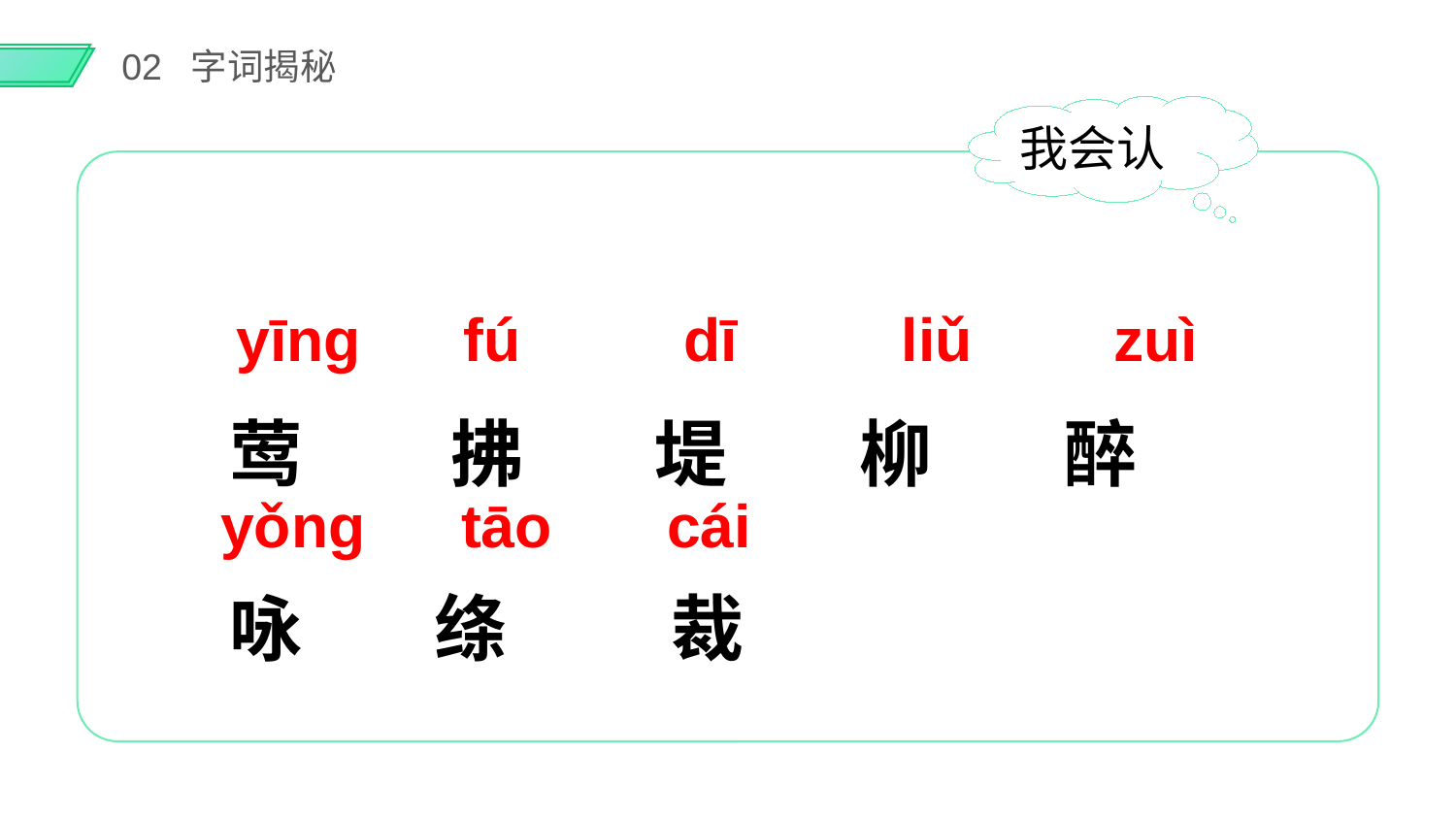

02  字词揭秘
我会认
yīng
fú
dī
liǔ
zuì
莺         拂        堤        柳        醉      咏        绦          裁
yǒng
tāo
cái